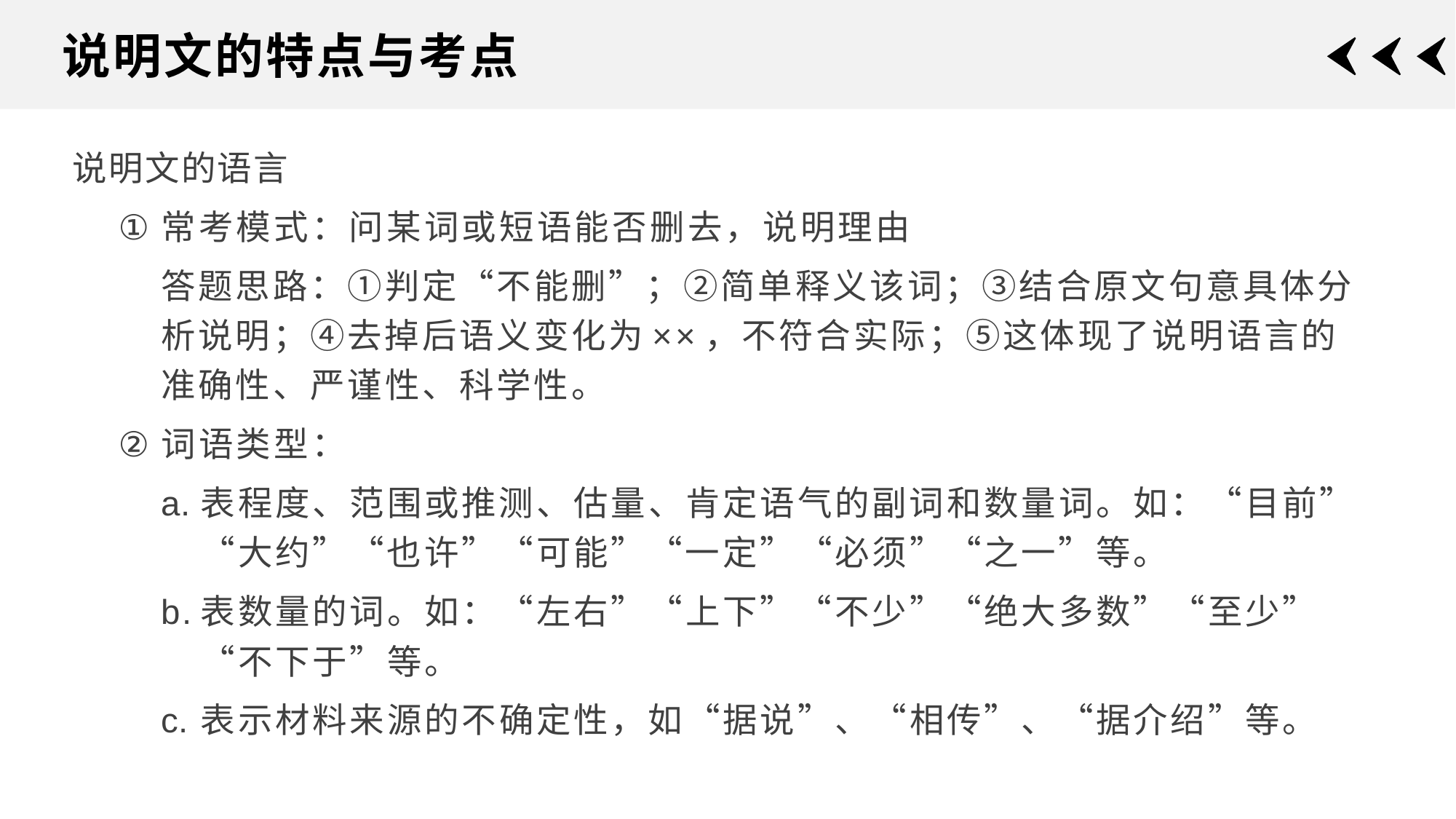

说明文的特点与考点

说明文的语言
常考模式：问某词或短语能否删去，说明理由
答题思路：①判定“不能删”；②简单释义该词；③结合原文句意具体分析说明；④去掉后语义变化为××，不符合实际；⑤这体现了说明语言的准确性、严谨性、科学性。
词语类型：
表程度、范围或推测、估量、肯定语气的副词和数量词。如：“目前”“大约”“也许”“可能”“一定”“必须”“之一”等。
表数量的词。如：“左右”“上下”“不少”“绝大多数”“至少”“不下于”等。
表示材料来源的不确定性，如“据说”、“相传”、“据介绍”等。